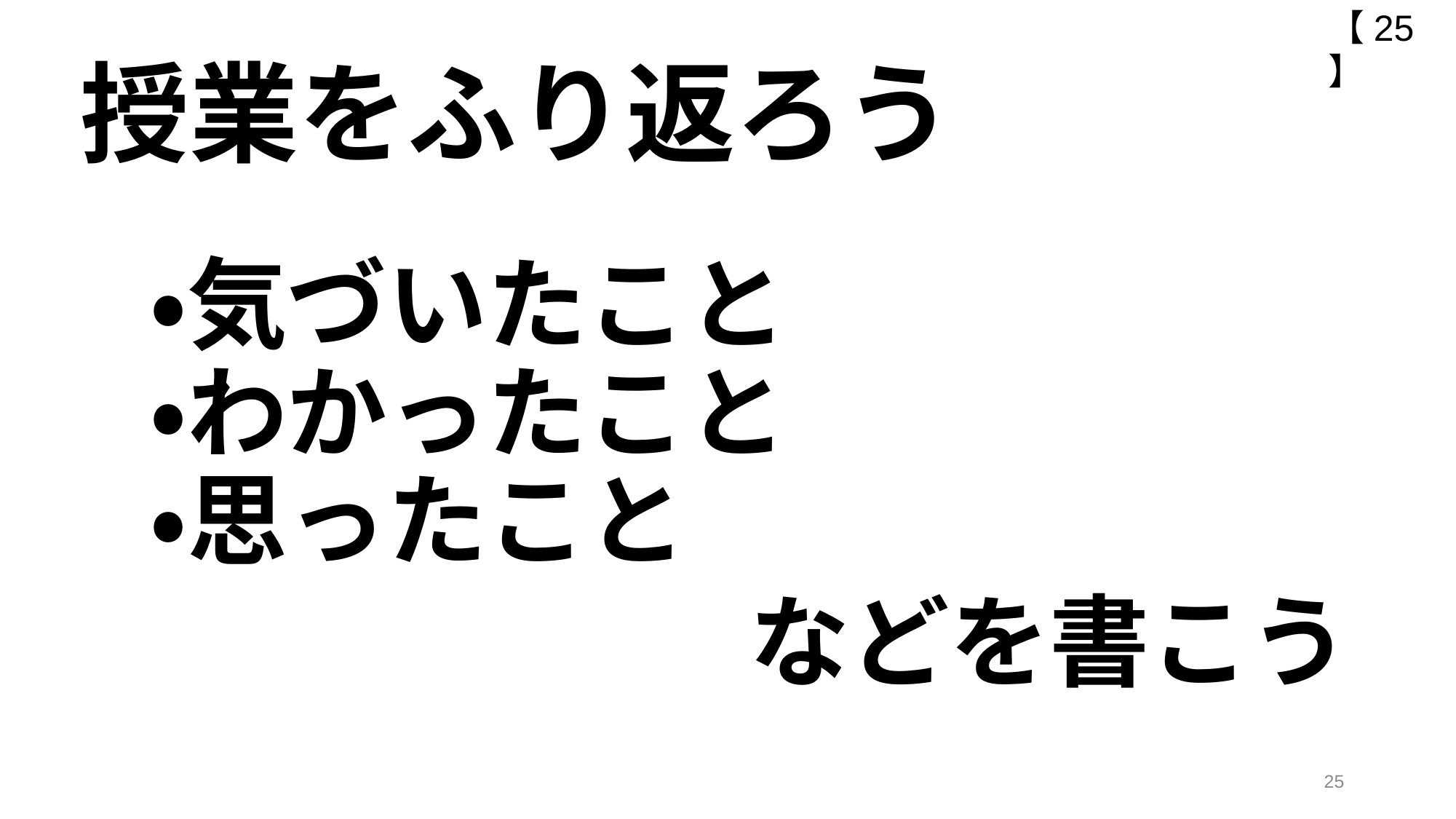

【25】
授業をふり返ろう
・気づいたこと
・わかったこと
・思ったこと

　　　　　　などを書こう
25